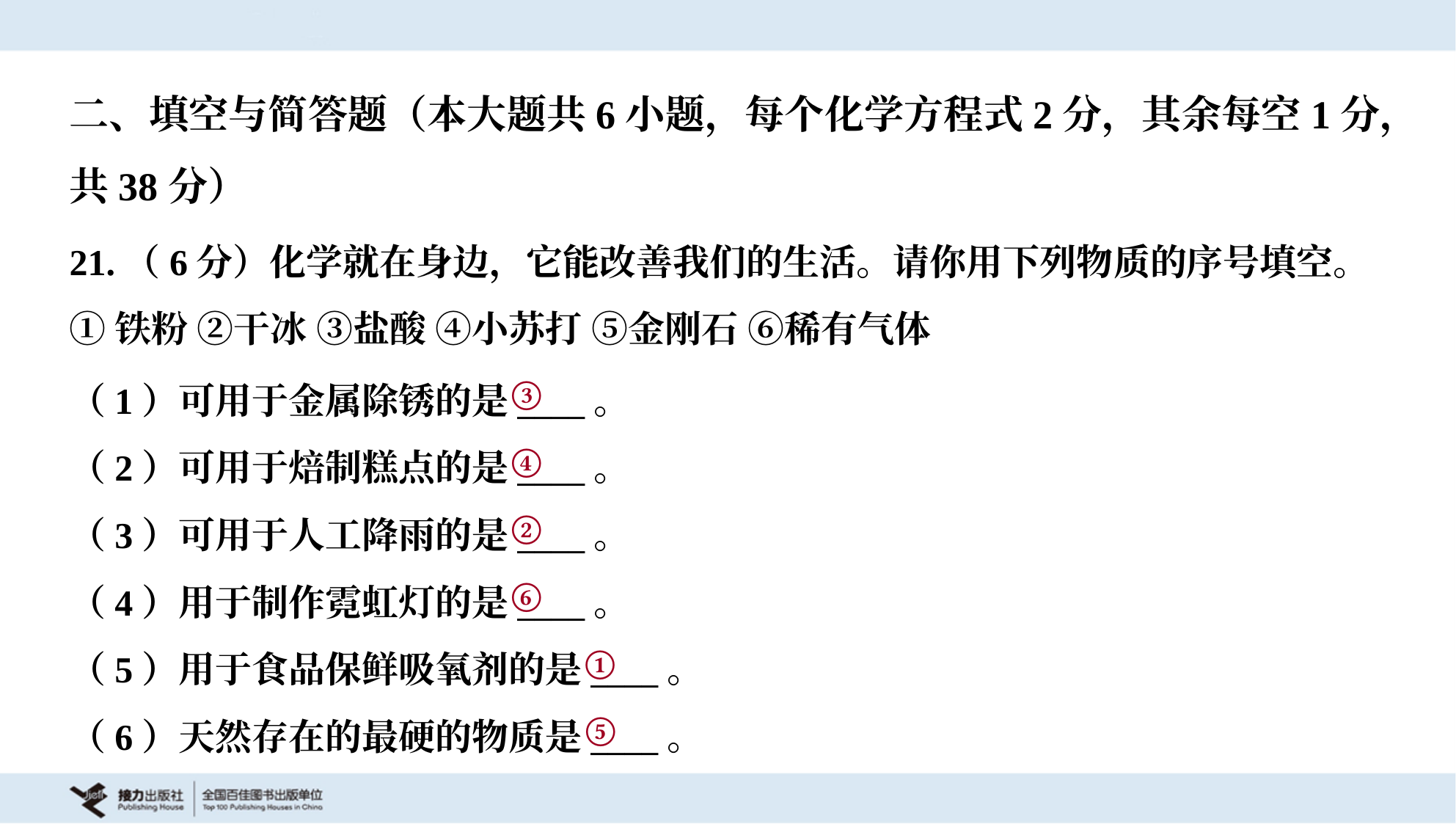

二、填空与简答题（本大题共6小题，每个化学方程式2分，其余每空1分，
共38分）
21.（6分）化学就在身边，它能改善我们的生活。请你用下列物质的序号填空。
①铁粉 ②干冰 ③盐酸 ④小苏打 ⑤金刚石 ⑥稀有气体
③
（1）可用于金属除锈的是____。
（2）可用于焙制糕点的是____。
（3）可用于人工降雨的是____。
（4）用于制作霓虹灯的是____。
（5）用于食品保鲜吸氧剂的是____。
（6）天然存在的最硬的物质是____。
④
②
⑥
①
⑤